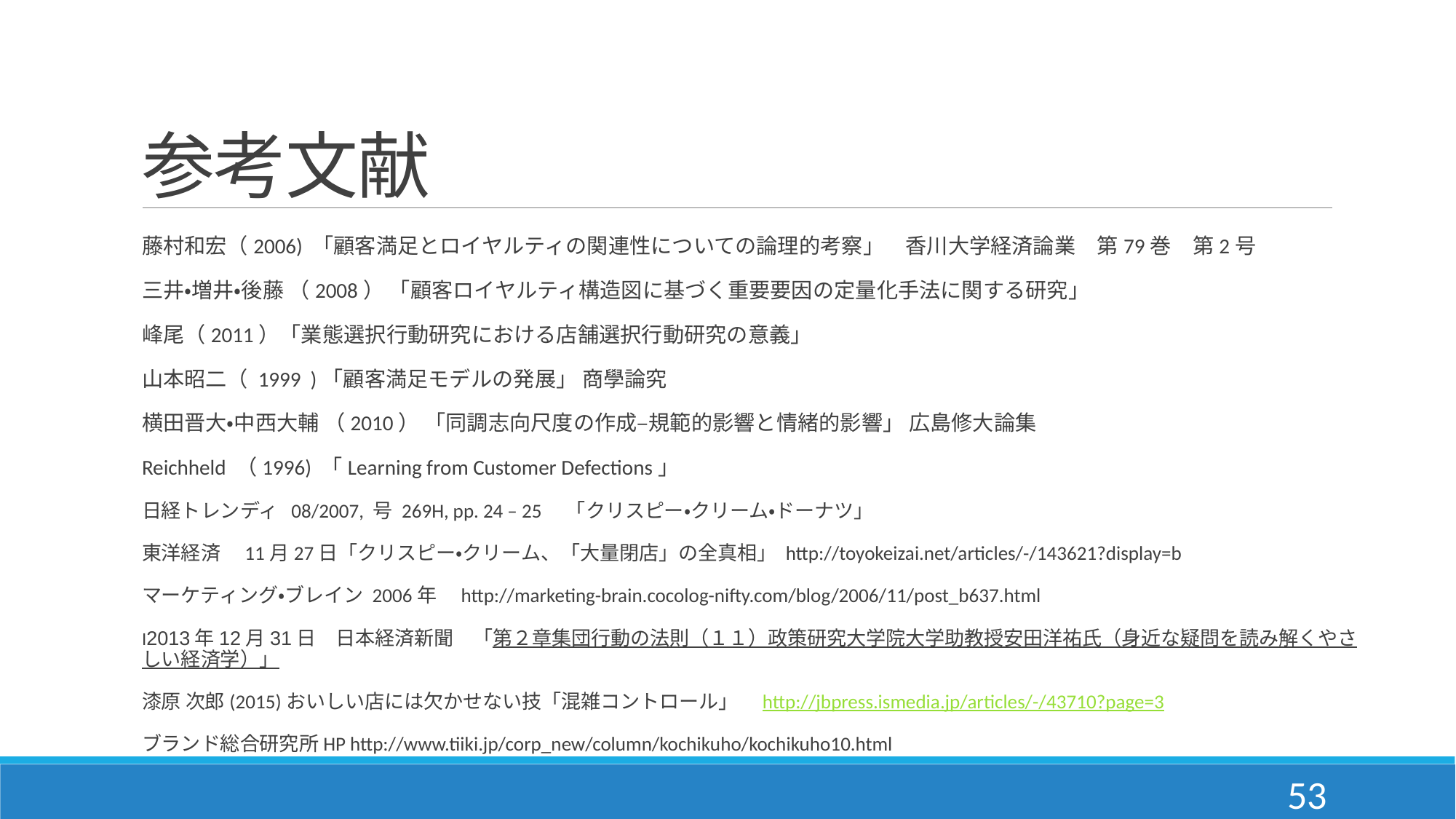

# 参考文献
藤村和宏（2006) 「顧客満足とロイヤルティの関連性についての論理的考察」　香川大学経済論業　第79巻　第2号
三井・増井・後藤 （2008） 「顧客ロイヤルティ構造図に基づく重要要因の定量化手法に関する研究」
峰尾（2011）「業態選択行動研究における店舗選択行動研究の意義」
山本昭二（ 1999  )「顧客満足モデルの発展」 商學論究
横田晋大・中西大輔 （2010） 「同調志向尺度の作成–規範的影響と情緒的影響」 広島修大論集
Reichheld （1996) 「Learning from Customer Defections」
日経トレンディ  08/2007, 号 269H, pp. 24 – 25　「クリスピー・クリーム・ドーナツ」
東洋経済　11月27日「クリスピー・クリーム、「大量閉店」の全真相」 http://toyokeizai.net/articles/-/143621?display=b
マーケティング・ブレイン 2006年　http://marketing-brain.cocolog-nifty.com/blog/2006/11/post_b637.html
I2013年12月31日　日本経済新聞　「第２章集団行動の法則（１１）政策研究大学院大学助教授安田洋祐氏（身近な疑問を読み解くやさしい経済学）」
漆原 次郎(2015)おいしい店には欠かせない技「混雑コントロール」　http://jbpress.ismedia.jp/articles/-/43710?page=3
ブランド総合研究所HP http://www.tiiki.jp/corp_new/column/kochikuho/kochikuho10.html

53